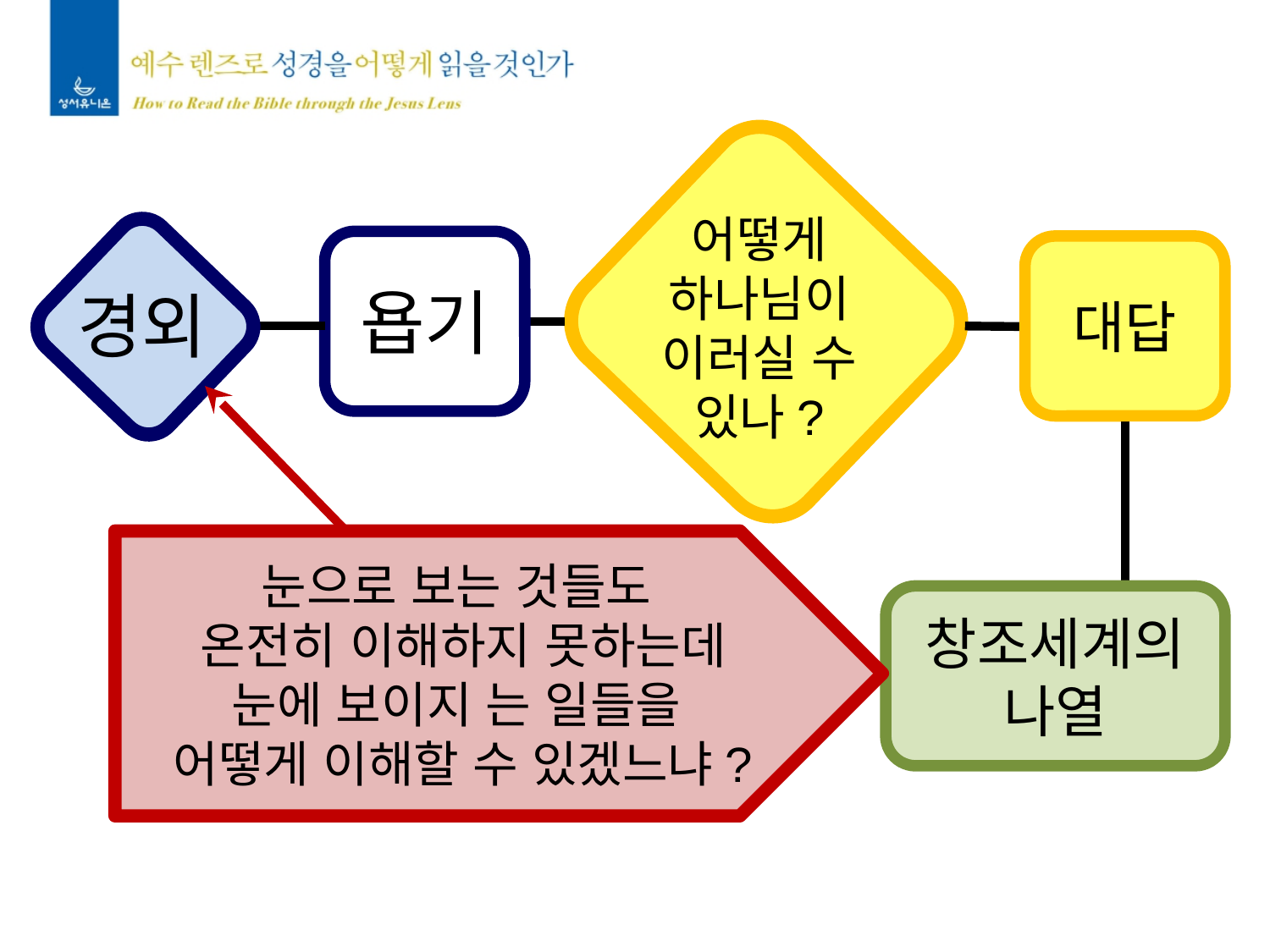

어떻게
하나님이
이러실 수
있나?
욥기
대답

경외
눈으로 보는 것들도
온전히 이해하지 못하는데
눈에 보이지 는 일들을
어떻게 이해할 수 있겠느냐?
창조세계의
나열